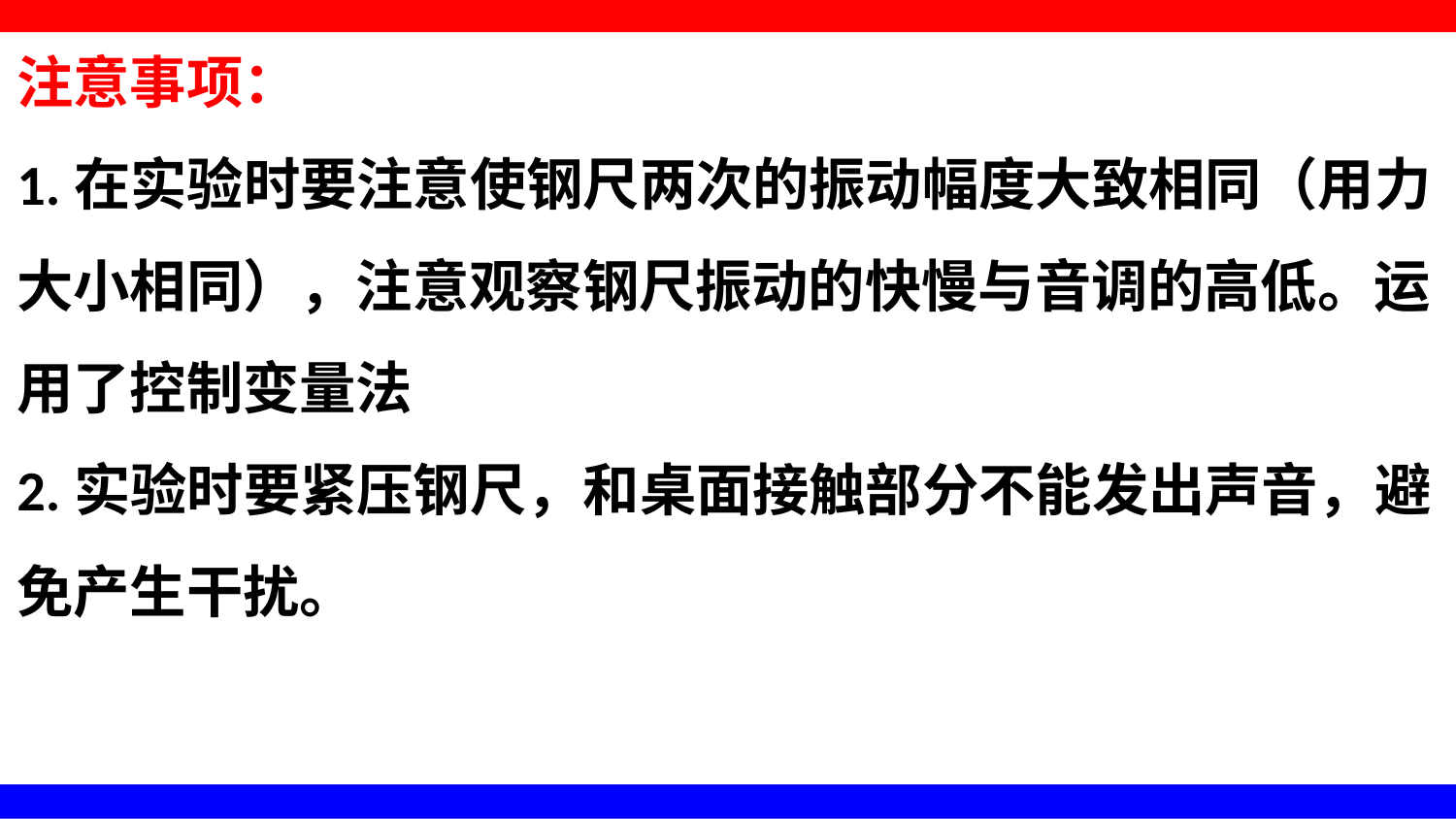

注意事项：
1.在实验时要注意使钢尺两次的振动幅度大致相同（用力大小相同），注意观察钢尺振动的快慢与音调的高低。运用了控制变量法
2.实验时要紧压钢尺，和桌面接触部分不能发出声音，避免产生干扰。